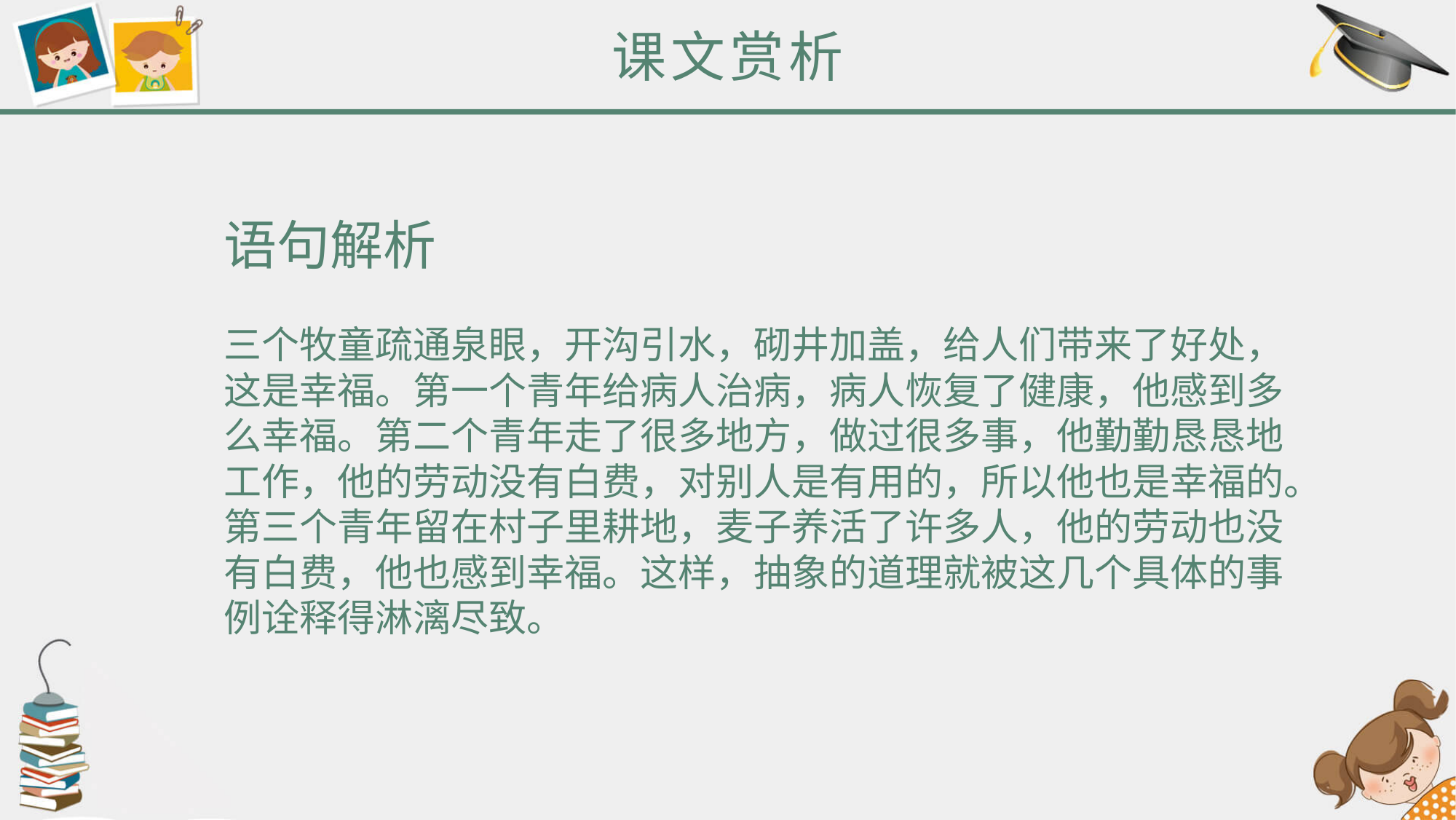

课文赏析

语句解析

三个牧童疏通泉眼，开沟引水，砌井加盖，给人们带来了好处，这是幸福。第一个青年给病人治病，病人恢复了健康，他感到多么幸福。第二个青年走了很多地方，做过很多事，他勤勤恳恳地工作，他的劳动没有白费，对别人是有用的，所以他也是幸福的。第三个青年留在村子里耕地，麦子养活了许多人，他的劳动也没有白费，他也感到幸福。这样，抽象的道理就被这几个具体的事例诠释得淋漓尽致。